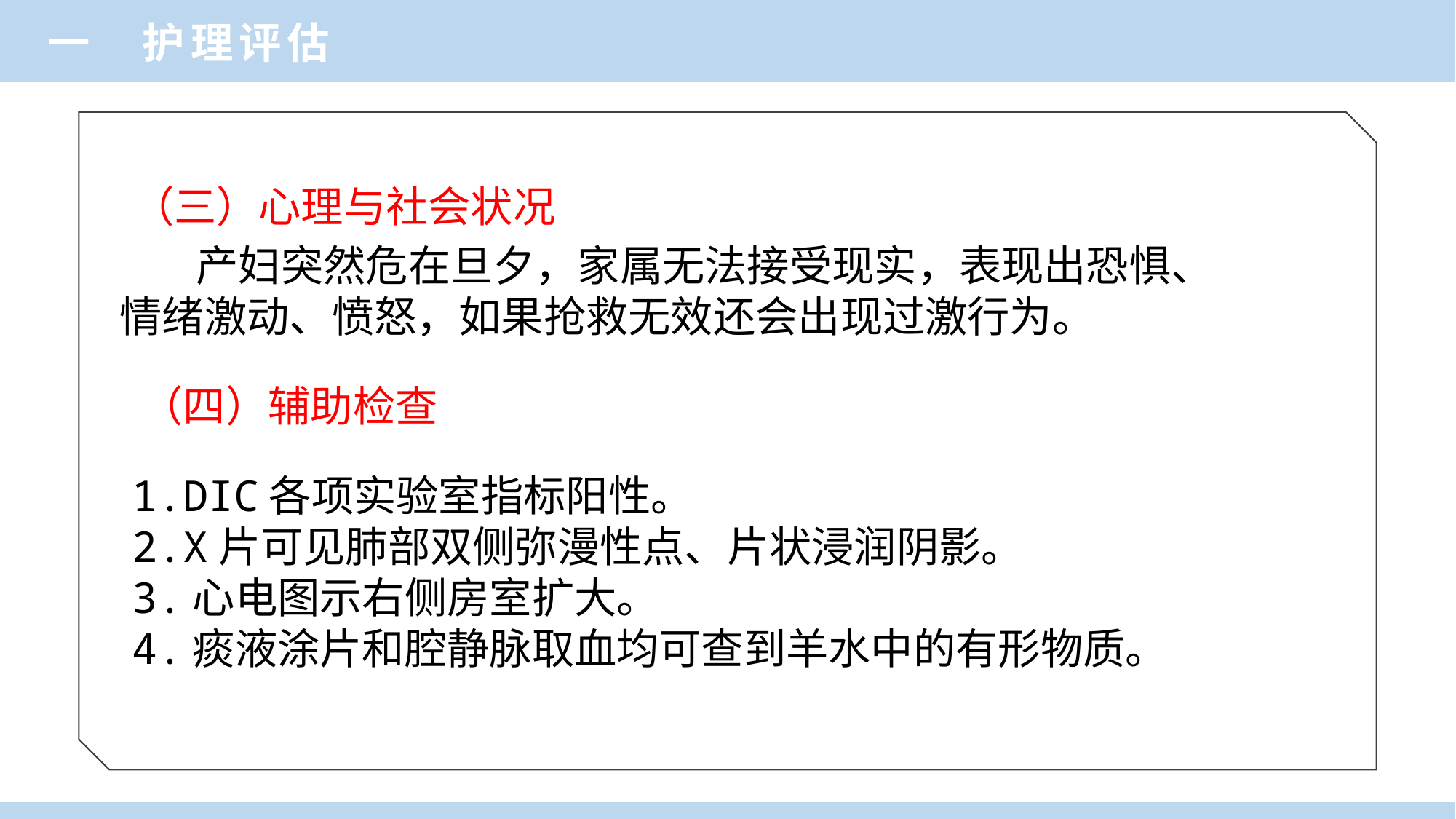

一   护理评估

（三）心理与社会状况
       产妇突然危在旦夕，家属无法接受现实，表现出恐惧、情绪激动、愤怒，如果抢救无效还会出现过激行为。
（四）辅助检查
1.DIC各项实验室指标阳性。
2.X片可见肺部双侧弥漫性点、片状浸润阴影。
3.心电图示右侧房室扩大。
4.痰液涂片和腔静脉取血均可查到羊水中的有形物质。